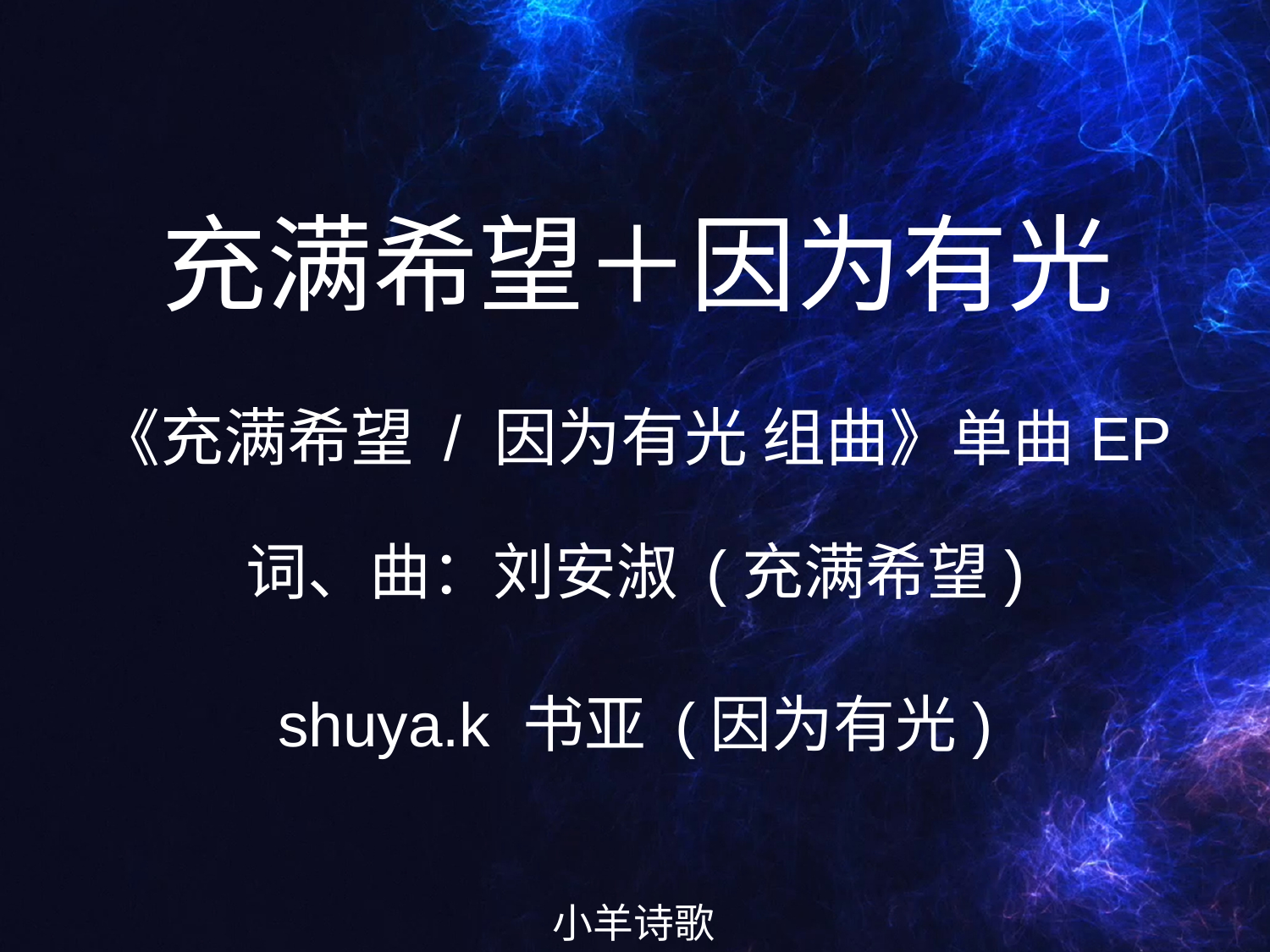

充满希望＋因为有光

# 《充满希望 / 因为有光 组曲》单曲EP 词、曲：刘安淑 (充满希望) shuya.k 书亚 (因为有光)
小羊诗歌